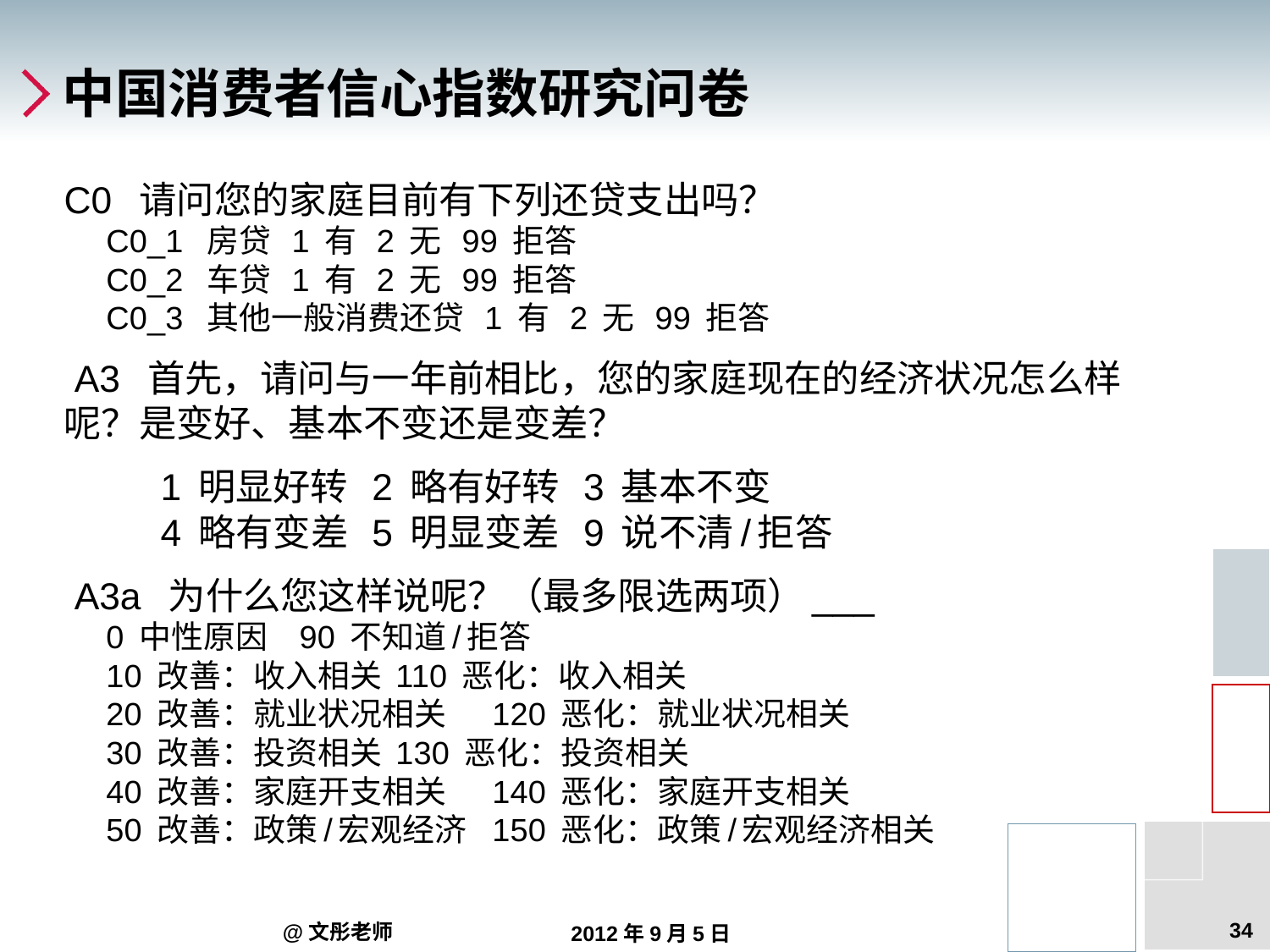

# 中国消费者信心指数研究问卷
C0  请问您的家庭目前有下列还贷支出吗？
C0_1  房贷  1 有  2 无  99 拒答
C0_2  车贷  1 有  2 无  99 拒答
C0_3  其他一般消费还贷  1 有  2 无  99 拒答
 A3  首先，请问与一年前相比，您的家庭现在的经济状况怎么样呢？是变好、基本不变还是变差？
	1 明显好转  2 略有好转  3 基本不变
	4 略有变差  5 明显变差  9 说不清/拒答
 A3a  为什么您这样说呢？（最多限选两项）___
0 中性原因	90 不知道/拒答
10 改善：收入相关	110 恶化：收入相关
20 改善：就业状况相关	120 恶化：就业状况相关
30 改善：投资相关	130 恶化：投资相关
40 改善：家庭开支相关	140 恶化：家庭开支相关
50 改善：政策/宏观经济	150 恶化：政策/宏观经济相关
34
@文彤老师

2012年9月5日